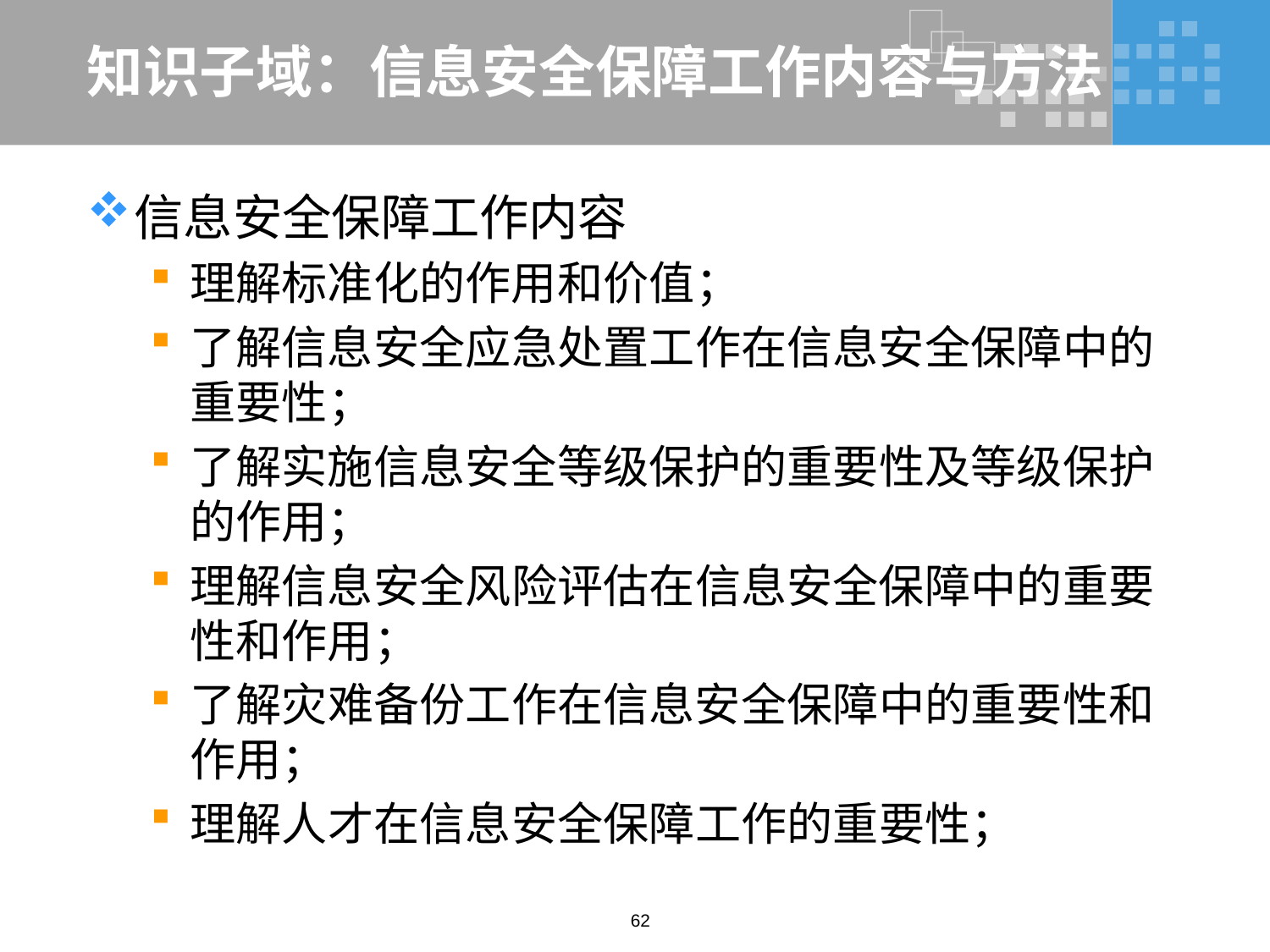

# 知识子域：信息安全保障工作内容与方法
信息安全保障工作内容
理解标准化的作用和价值；
了解信息安全应急处置工作在信息安全保障中的重要性；
了解实施信息安全等级保护的重要性及等级保护的作用；
理解信息安全风险评估在信息安全保障中的重要性和作用；
了解灾难备份工作在信息安全保障中的重要性和作用；
理解人才在信息安全保障工作的重要性；

62